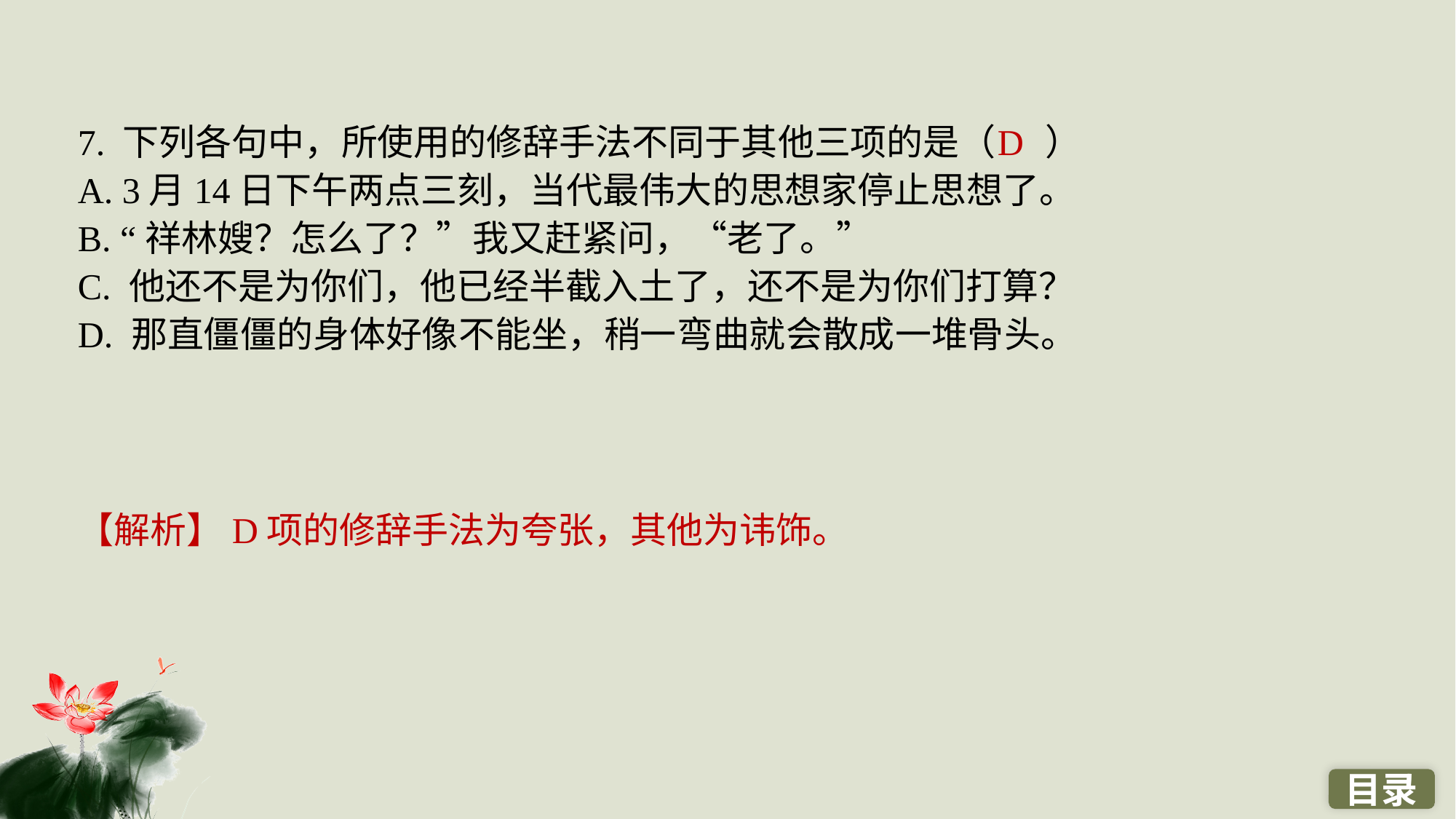

7. 下列各句中，所使用的修辞手法不同于其他三项的是（      ）
A. 3月14日下午两点三刻，当代最伟大的思想家停止思想了。
B. “祥林嫂？怎么了？”我又赶紧问，“老了。”
C. 他还不是为你们，他已经半截入土了，还不是为你们打算？
D. 那直僵僵的身体好像不能坐，稍一弯曲就会散成一堆骨头。
D
【解析】D项的修辞手法为夸张，其他为讳饰。